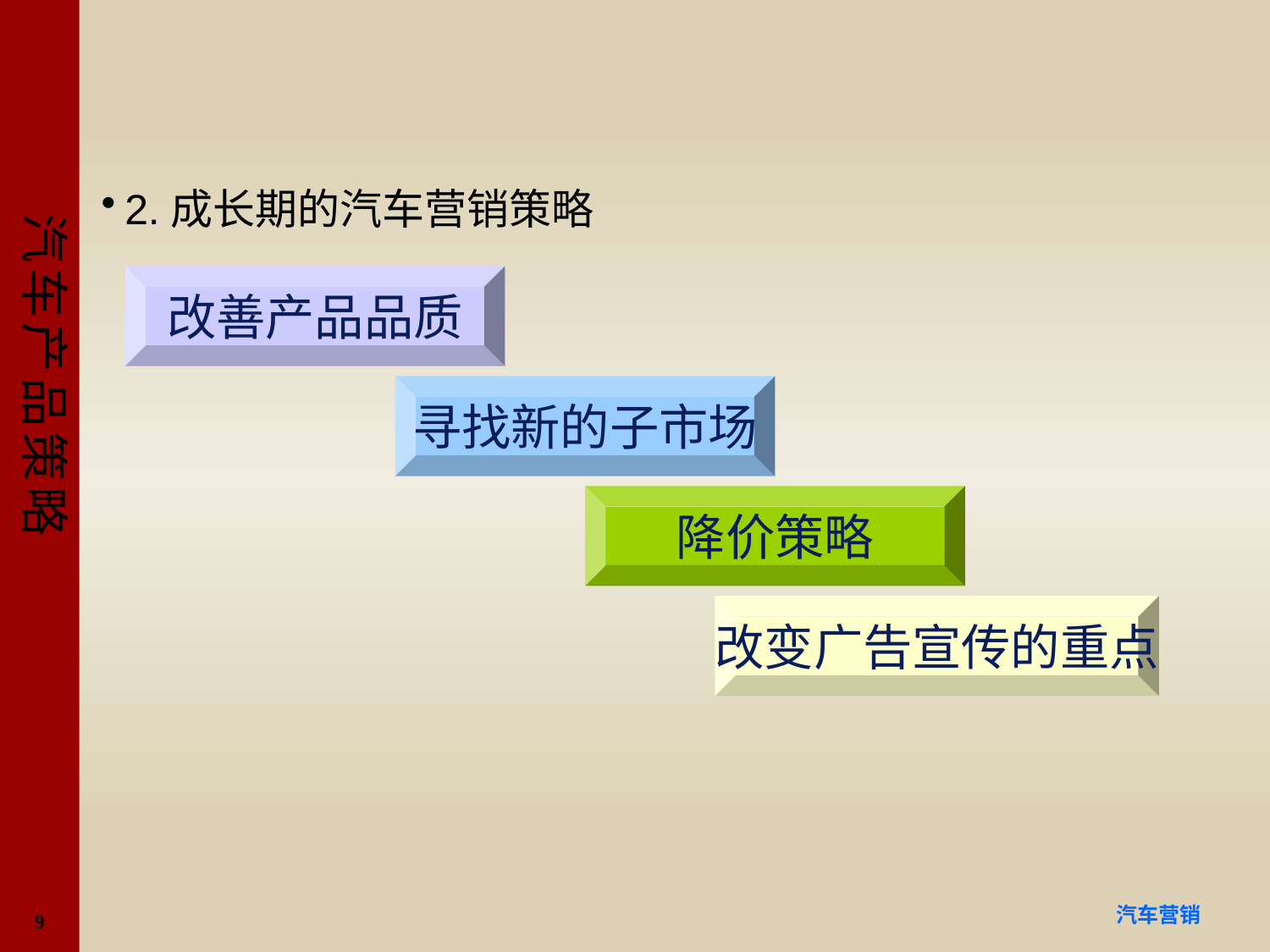

#
2.成长期的汽车营销策略

改善产品品质
寻找新的子市场
降价策略
改变广告宣传的重点
9